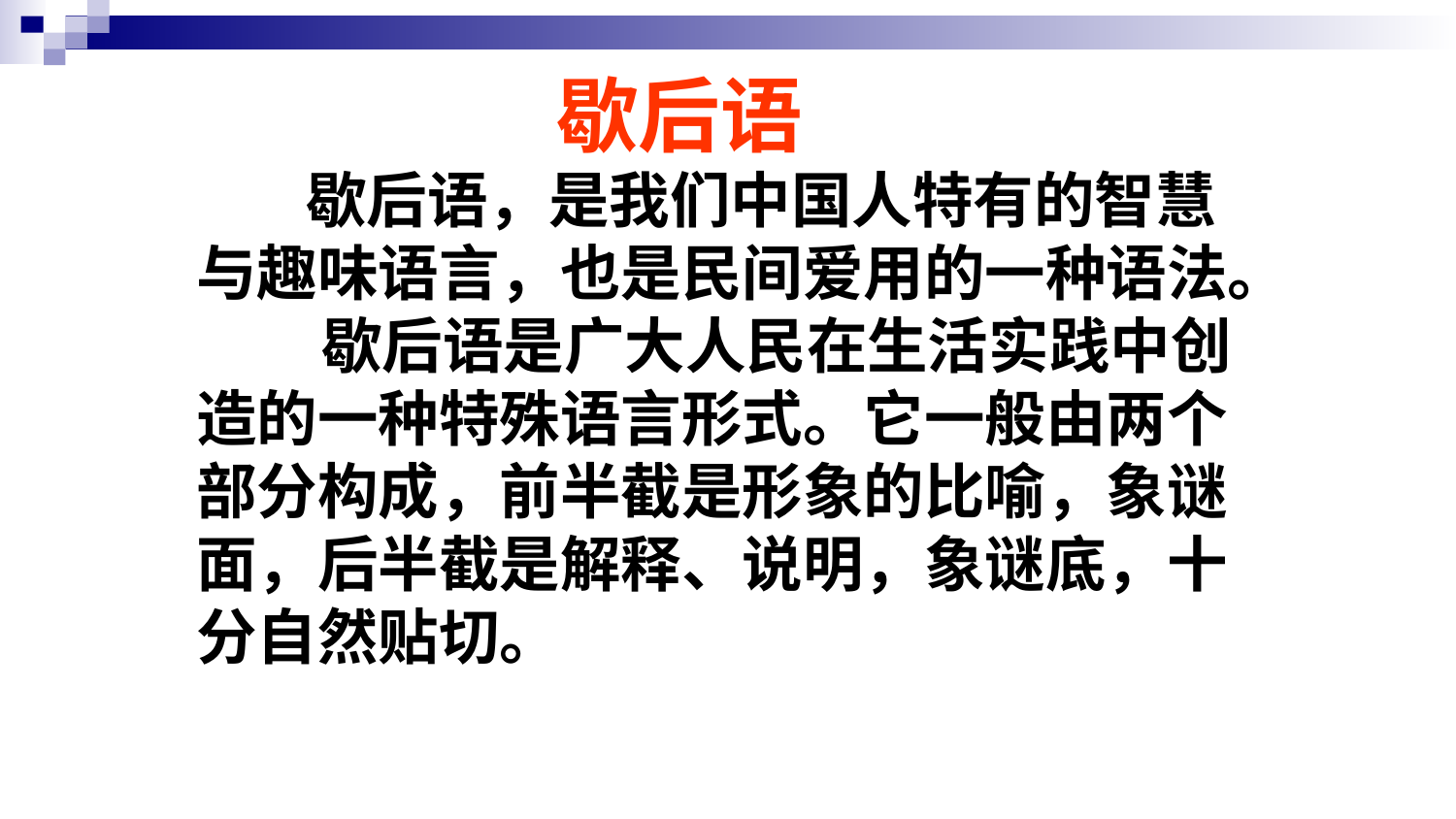

歇后语
       歇后语，是我们中国人特有的智慧与趣味语言，也是民间爱用的一种语法。
        歇后语是广大人民在生活实践中创造的一种特殊语言形式。它一般由两个部分构成，前半截是形象的比喻，象谜面，后半截是解释、说明，象谜底，十分自然贴切。